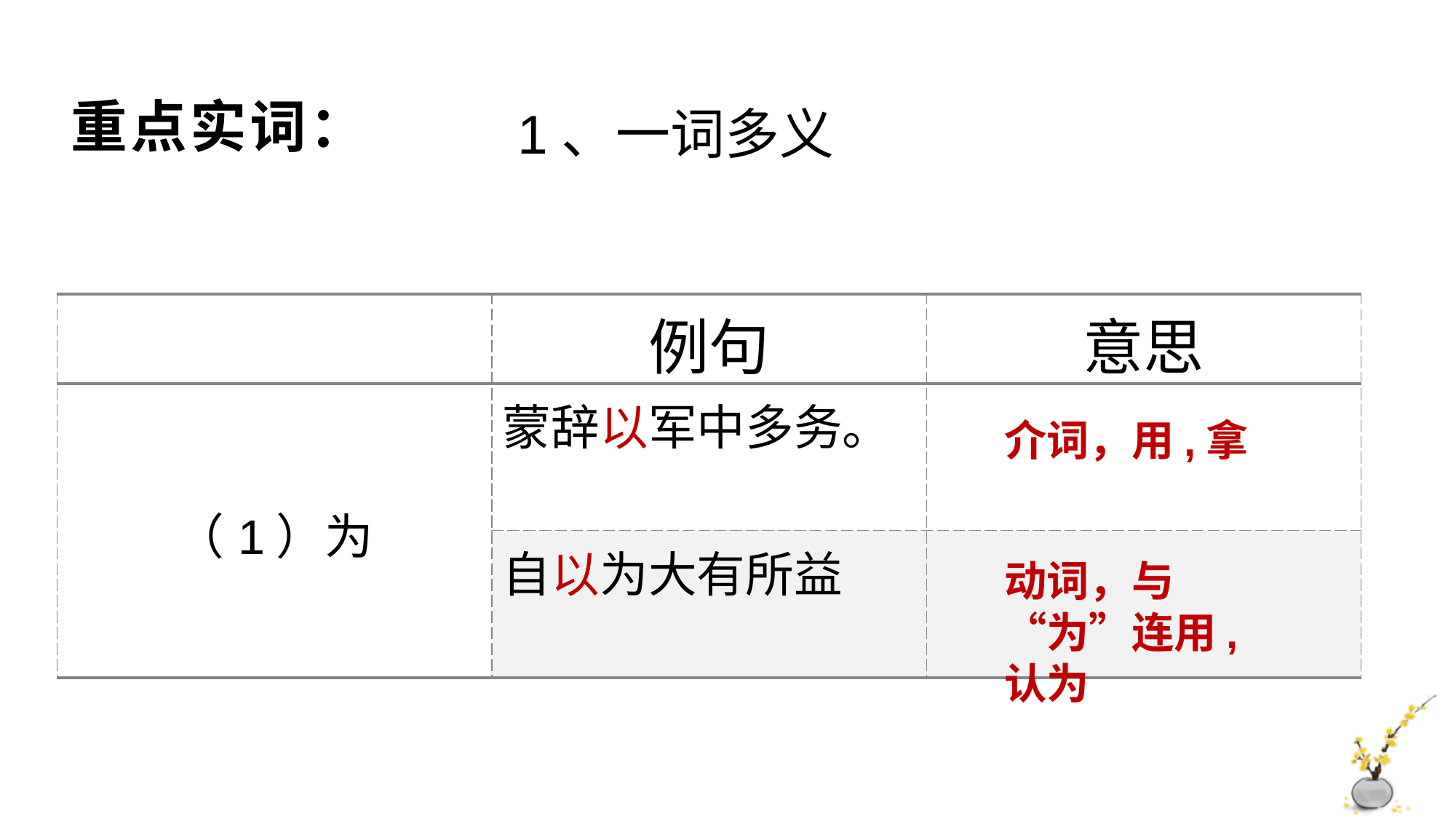

# 重点实词：
1、一词多义
|  | 例句 | 意思 |
| --- | --- | --- |
| （1）为 | 蒙辞以军中多务。 |  |
|  | 自以为大有所益 |  |
介词，用,拿
动词，与“为”连用,认为